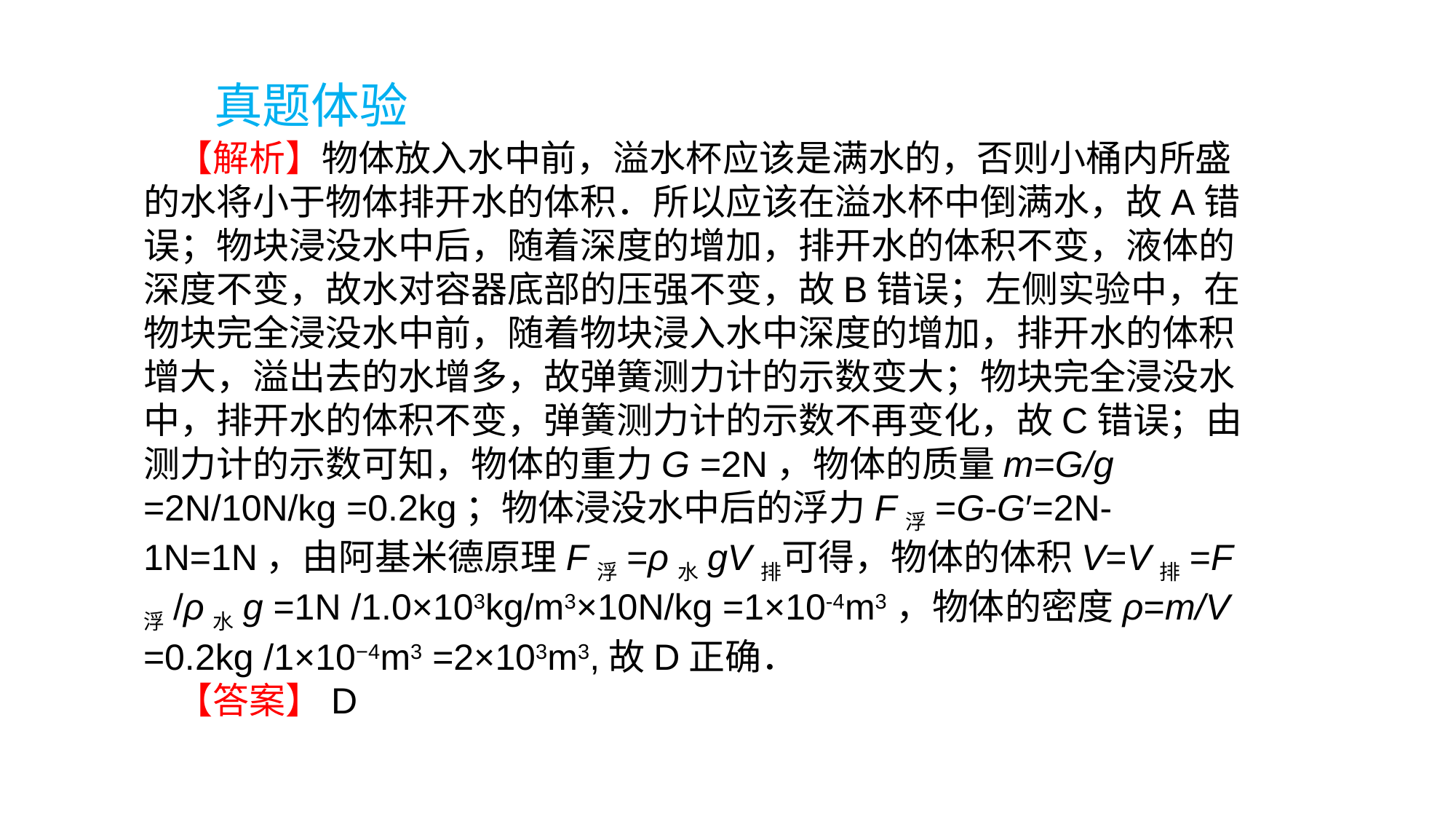

真题体验
   【解析】物体放入水中前，溢水杯应该是满水的，否则小桶内所盛的水将小于物体排开水的体积．所以应该在溢水杯中倒满水，故A错误；物块浸没水中后，随着深度的增加，排开水的体积不变，液体的深度不变，故水对容器底部的压强不变，故B错误；左侧实验中，在物块完全浸没水中前，随着物块浸入水中深度的增加，排开水的体积增大，溢出去的水增多，故弹簧测力计的示数变大；物块完全浸没水中，排开水的体积不变，弹簧测力计的示数不再变化，故C错误；由测力计的示数可知，物体的重力G =2N，物体的质量m=G/g =2N/10N/kg =0.2kg；物体浸没水中后的浮力F浮=G-G′=2N-1N=1N，由阿基米德原理F浮=ρ水gV排可得，物体的体积V=V排=F浮/ρ水g =1N /1.0×103kg/m3×10N/kg =1×10-4m3，物体的密度ρ=m/V =0.2kg /1×10−4m3 =2×103m3,故D正确．
   【答案】D